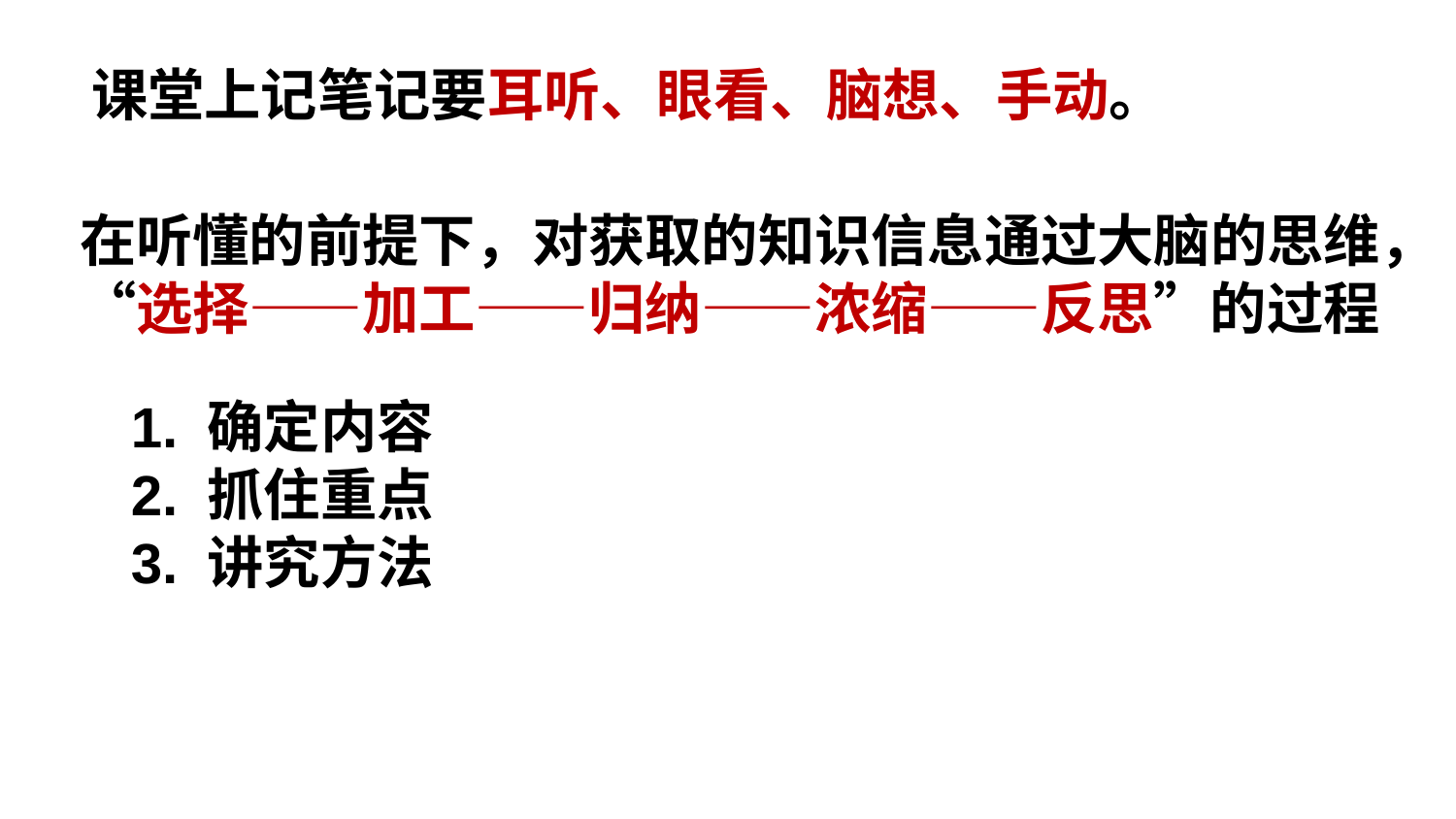

课堂上记笔记要耳听、眼看、脑想、手动。
在听懂的前提下，对获取的知识信息通过大脑的思维，“选择——加工——归纳——浓缩——反思”的过程
1. 确定内容
2. 抓住重点
3. 讲究方法